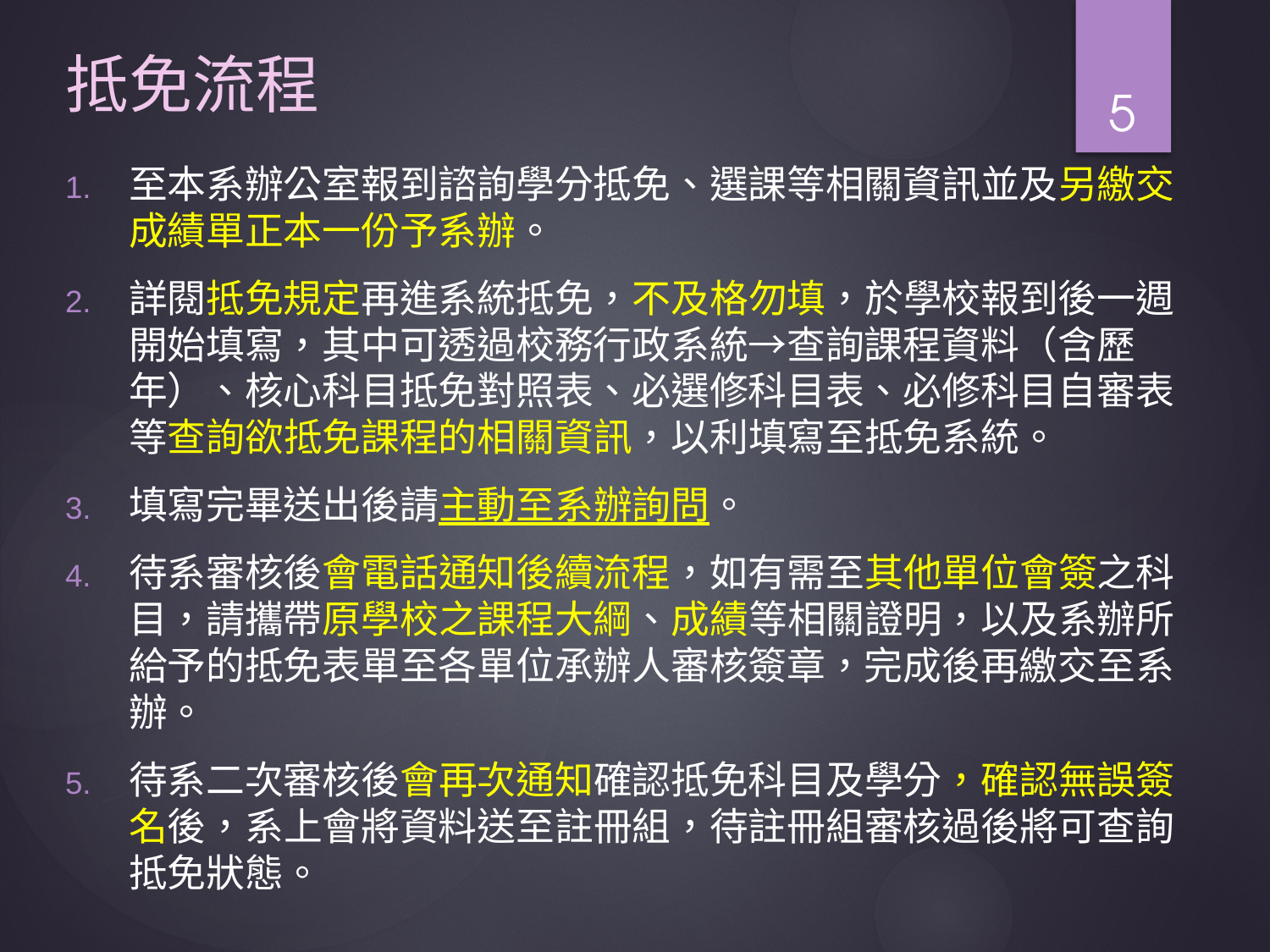

# 抵免流程
5
至本系辦公室報到諮詢學分抵免、選課等相關資訊並及另繳交成績單正本一份予系辦。
詳閱抵免規定再進系統抵免，不及格勿填，於學校報到後一週開始填寫，其中可透過校務行政系統→查詢課程資料（含歷年）、核心科目抵免對照表、必選修科目表、必修科目自審表等查詢欲抵免課程的相關資訊，以利填寫至抵免系統。
填寫完畢送出後請主動至系辦詢問。
待系審核後會電話通知後續流程，如有需至其他單位會簽之科目，請攜帶原學校之課程大綱、成績等相關證明，以及系辦所給予的抵免表單至各單位承辦人審核簽章，完成後再繳交至系辦。
待系二次審核後會再次通知確認抵免科目及學分，確認無誤簽名後，系上會將資料送至註冊組，待註冊組審核過後將可查詢抵免狀態。